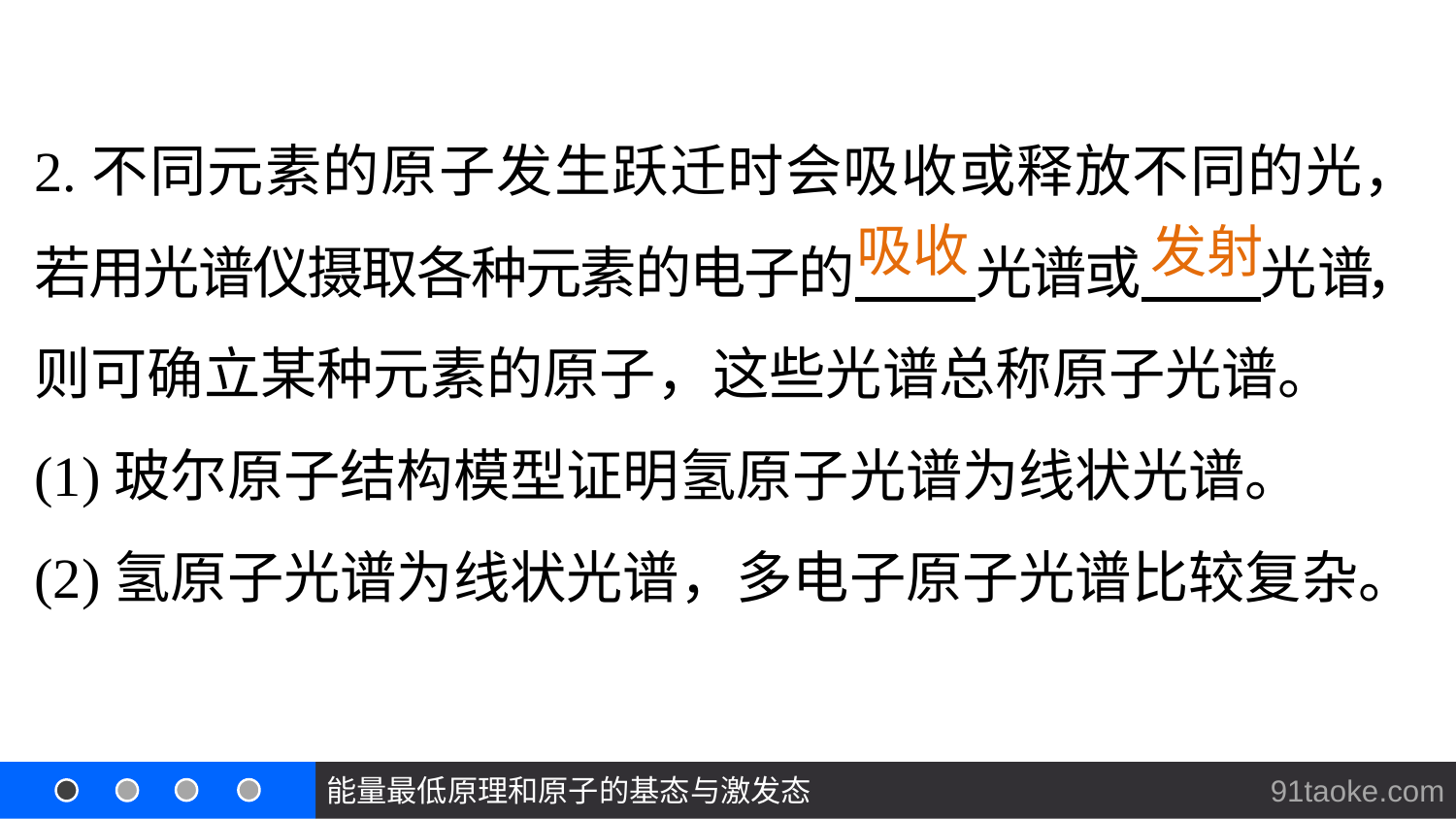

2.不同元素的原子发生跃迁时会吸收或释放不同的光，若用光谱仪摄取各种元素的电子的         光谱或         光谱，则可确立某种元素的原子，这些光谱总称原子光谱。
(1)玻尔原子结构模型证明氢原子光谱为线状光谱。
(2)氢原子光谱为线状光谱，多电子原子光谱比较复杂。
吸收
发射